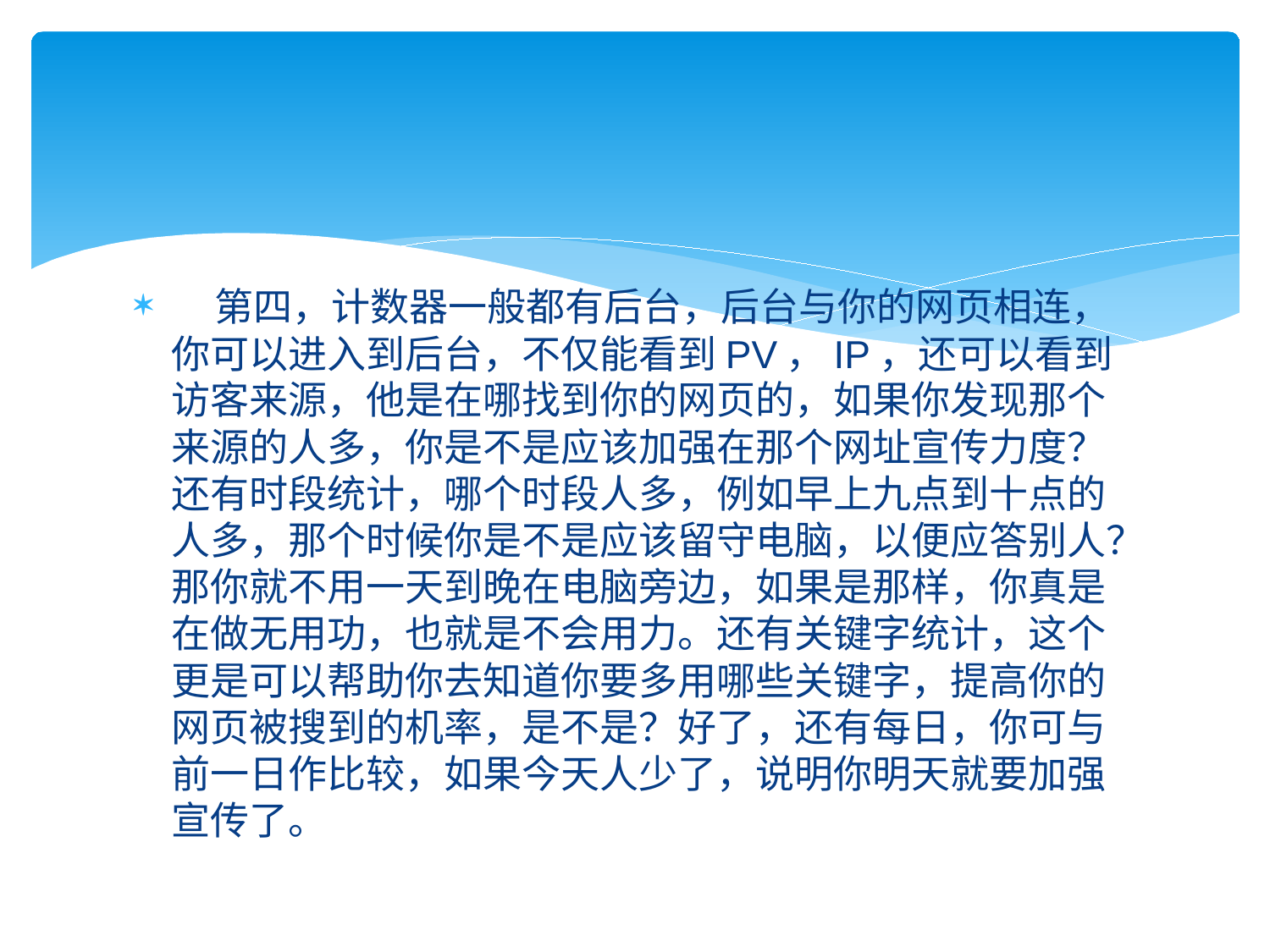

#
    第四，计数器一般都有后台，后台与你的网页相连，你可以进入到后台，不仅能看到PV，IP，还可以看到访客来源，他是在哪找到你的网页的，如果你发现那个来源的人多，你是不是应该加强在那个网址宣传力度？还有时段统计，哪个时段人多，例如早上九点到十点的人多，那个时候你是不是应该留守电脑，以便应答别人？那你就不用一天到晚在电脑旁边，如果是那样，你真是在做无用功，也就是不会用力。还有关键字统计，这个更是可以帮助你去知道你要多用哪些关键字，提高你的网页被搜到的机率，是不是？好了，还有每日，你可与前一日作比较，如果今天人少了，说明你明天就要加强宣传了。